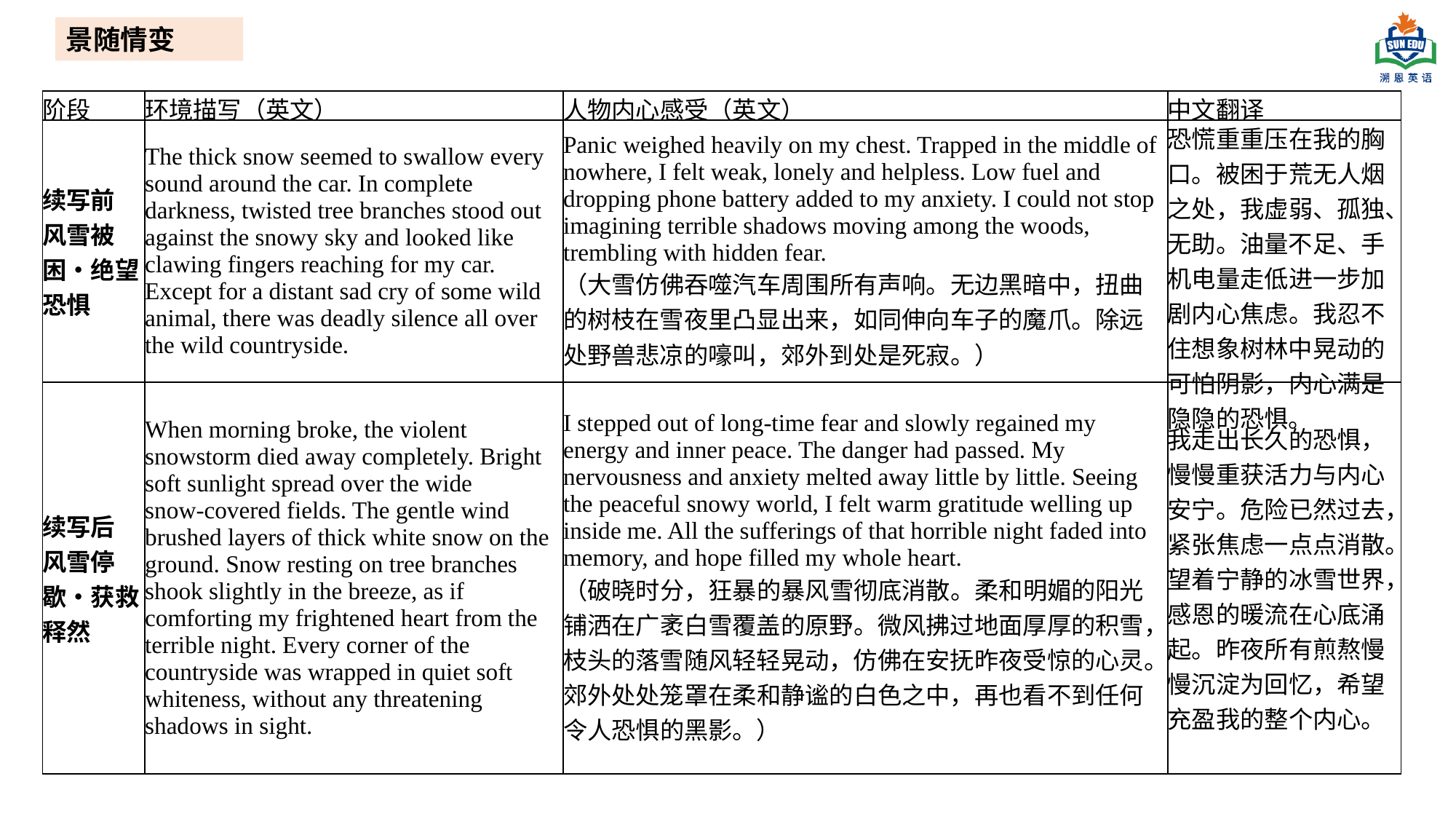

景随情变
| 阶段 | 环境描写（英文） | 人物内心感受（英文） | 中文翻译 |
| --- | --- | --- | --- |
| 续写前 风雪被困・绝望恐惧 | The thick snow seemed to swallow every sound around the car. In complete darkness, twisted tree branches stood out against the snowy sky and looked like clawing fingers reaching for my car. Except for a distant sad cry of some wild animal, there was deadly silence all over the wild countryside. | Panic weighed heavily on my chest. Trapped in the middle of nowhere, I felt weak, lonely and helpless. Low fuel and dropping phone battery added to my anxiety. I could not stop imagining terrible shadows moving among the woods, trembling with hidden fear. （大雪仿佛吞噬汽车周围所有声响。无边黑暗中，扭曲的树枝在雪夜里凸显出来，如同伸向车子的魔爪。除远处野兽悲凉的嚎叫，郊外到处是死寂。） | 恐慌重重压在我的胸口。被困于荒无人烟之处，我虚弱、孤独、无助。油量不足、手机电量走低进一步加剧内心焦虑。我忍不住想象树林中晃动的可怕阴影，内心满是隐隐的恐惧。 |
| 续写后 风雪停歇・获救释然 | When morning broke, the violent snowstorm died away completely. Bright soft sunlight spread over the wide snow‑covered fields. The gentle wind brushed layers of thick white snow on the ground. Snow resting on tree branches shook slightly in the breeze, as if comforting my frightened heart from the terrible night. Every corner of the countryside was wrapped in quiet soft whiteness, without any threatening shadows in sight. | I stepped out of long‑time fear and slowly regained my energy and inner peace. The danger had passed. My nervousness and anxiety melted away little by little. Seeing the peaceful snowy world, I felt warm gratitude welling up inside me. All the sufferings of that horrible night faded into memory, and hope filled my whole heart. （破晓时分，狂暴的暴风雪彻底消散。柔和明媚的阳光铺洒在广袤白雪覆盖的原野。微风拂过地面厚厚的积雪，枝头的落雪随风轻轻晃动，仿佛在安抚昨夜受惊的心灵。郊外处处笼罩在柔和静谧的白色之中，再也看不到任何令人恐惧的黑影。） | 我走出长久的恐惧，慢慢重获活力与内心安宁。危险已然过去，紧张焦虑一点点消散。望着宁静的冰雪世界，感恩的暖流在心底涌起。昨夜所有煎熬慢慢沉淀为回忆，希望充盈我的整个内心。 |